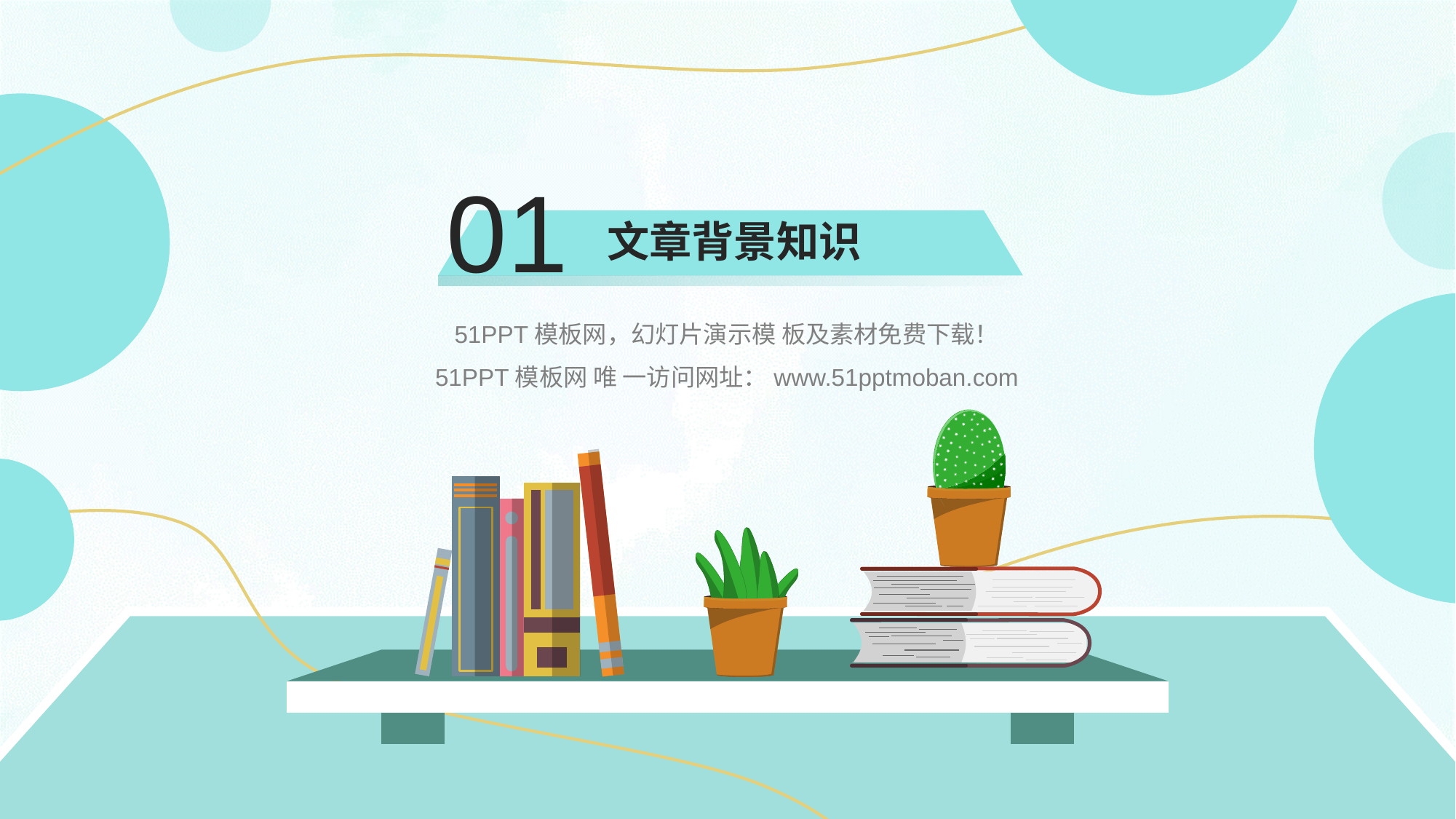

01
文章背景知识

51PPT模板网，幻灯片演示模 板及素材免费下载！
51PPT模板网 唯 一访问网址：www.51pptmoban.com